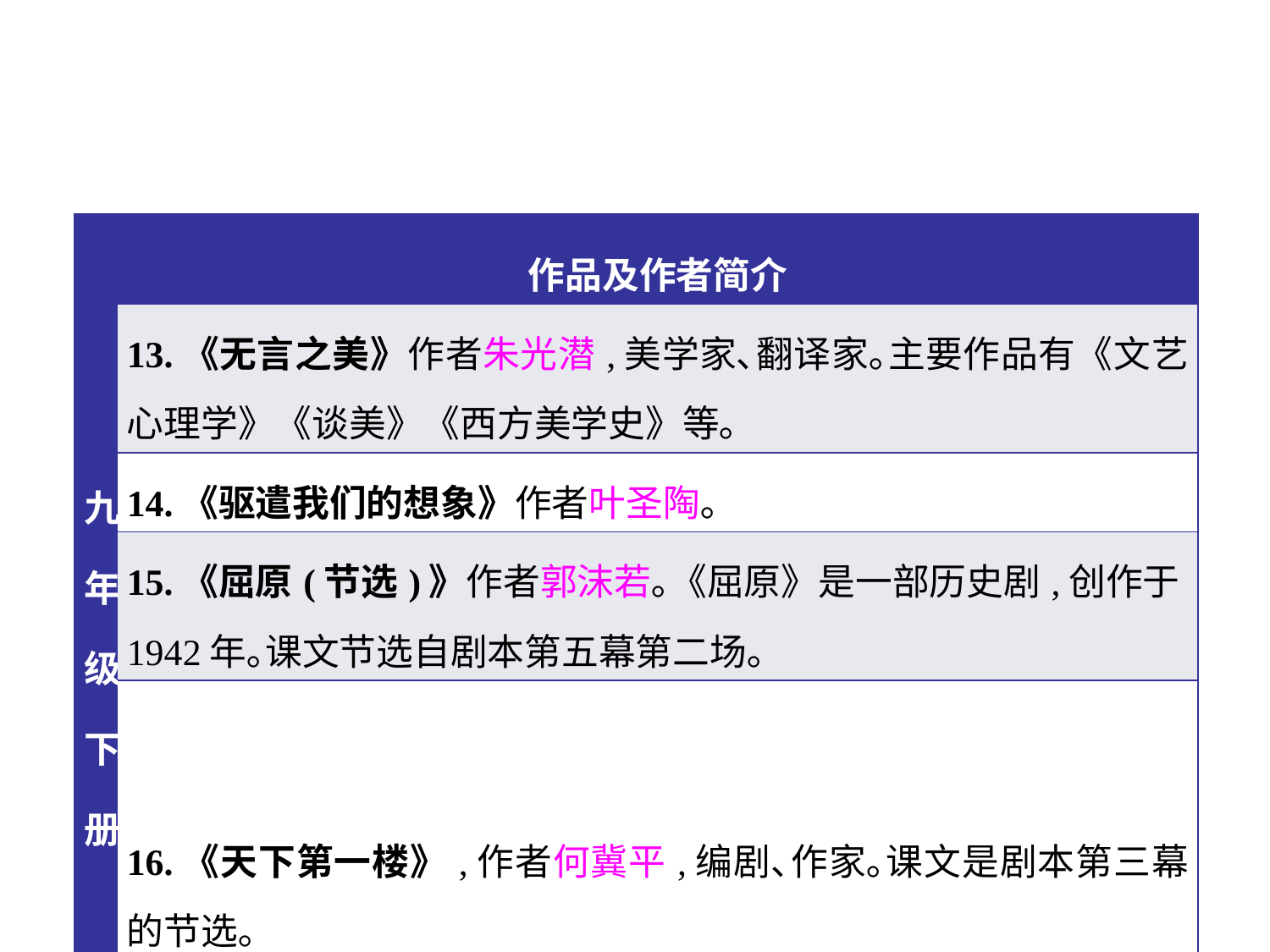

| 九年级下册 | 作品及作者简介 |
| --- | --- |
|  | 13.《无言之美》作者朱光潜,美学家､翻译家｡主要作品有《文艺心理学》《谈美》《西方美学史》等｡ |
|  | 14.《驱遣我们的想象》作者叶圣陶｡ |
|  | 15.《屈原(节选)》作者郭沫若｡《屈原》是一部历史剧,创作于1942年｡课文节选自剧本第五幕第二场｡ |
|  | 16.《天下第一楼》,作者何冀平,编剧､作家｡课文是剧本第三幕的节选｡ |